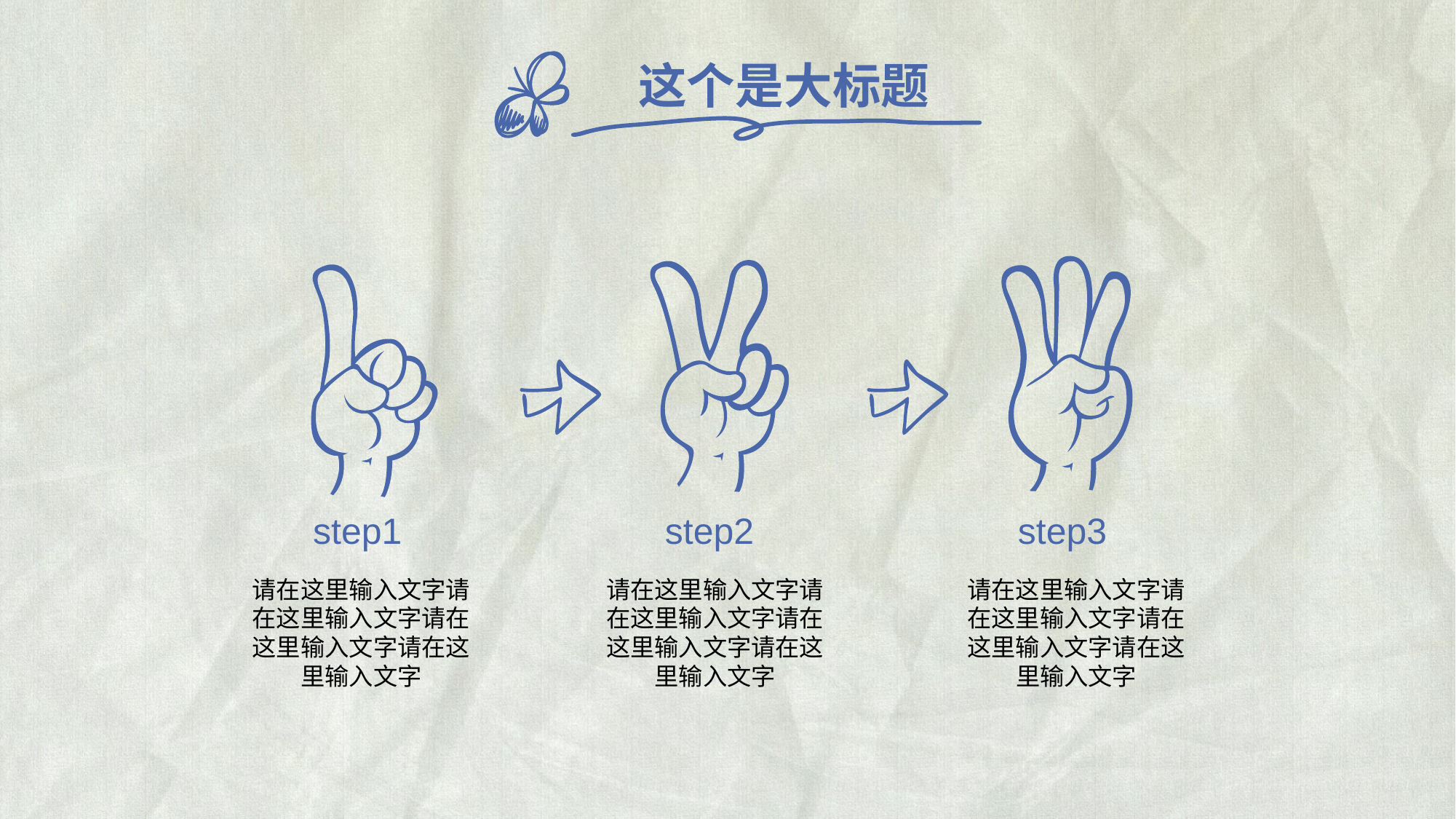

这个是大标题

step1
step2
step3
请在这里输入文字请在这里输入文字请在这里输入文字请在这里输入文字
请在这里输入文字请在这里输入文字请在这里输入文字请在这里输入文字
请在这里输入文字请在这里输入文字请在这里输入文字请在这里输入文字